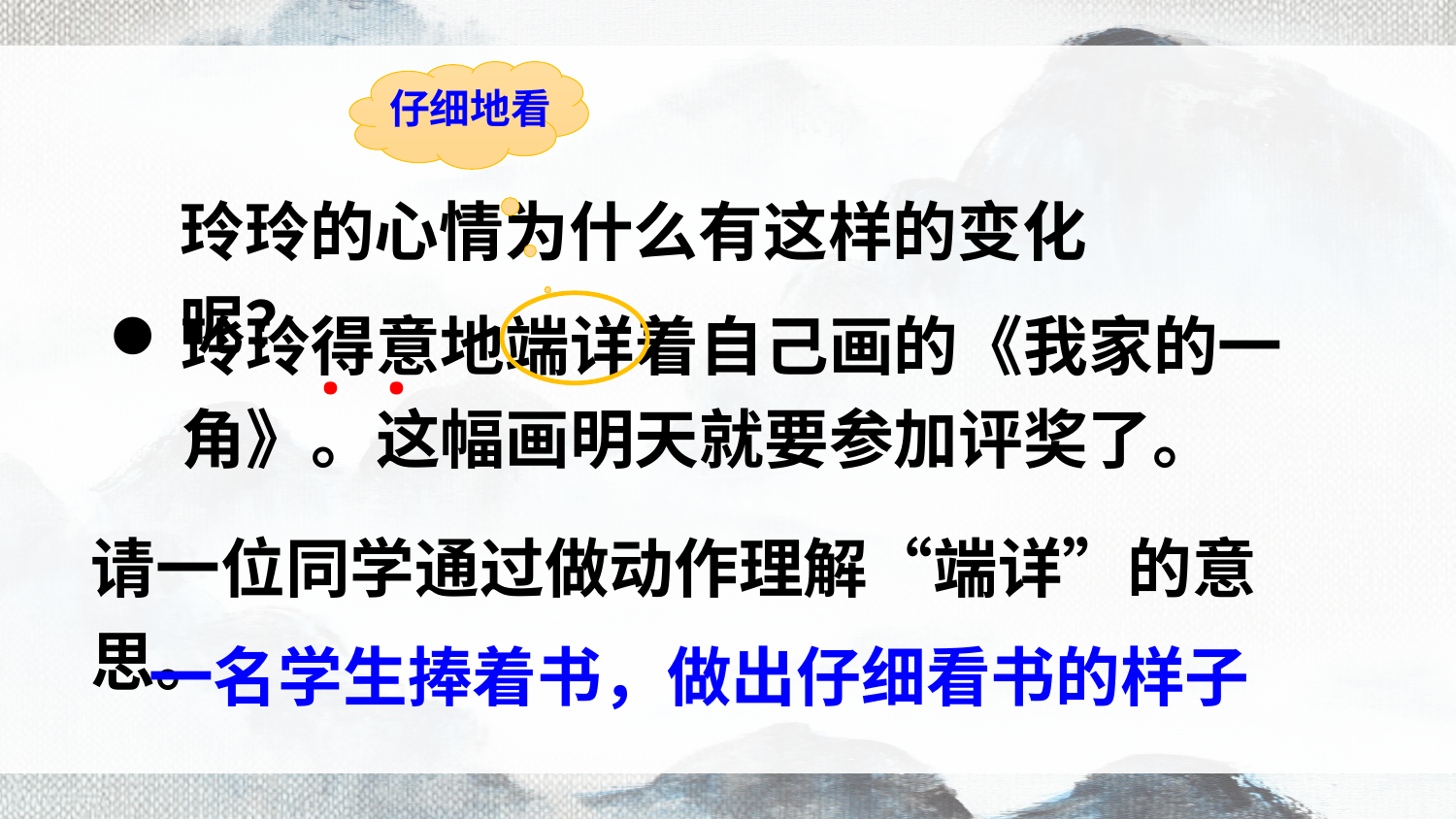

仔细地看
玲玲的心情为什么有这样的变化呢？
玲玲得意地端详着自己画的《我家的一角》。这幅画明天就要参加评奖了。

·
·
请一位同学通过做动作理解“端详”的意思。
一名学生捧着书，做出仔细看书的样子